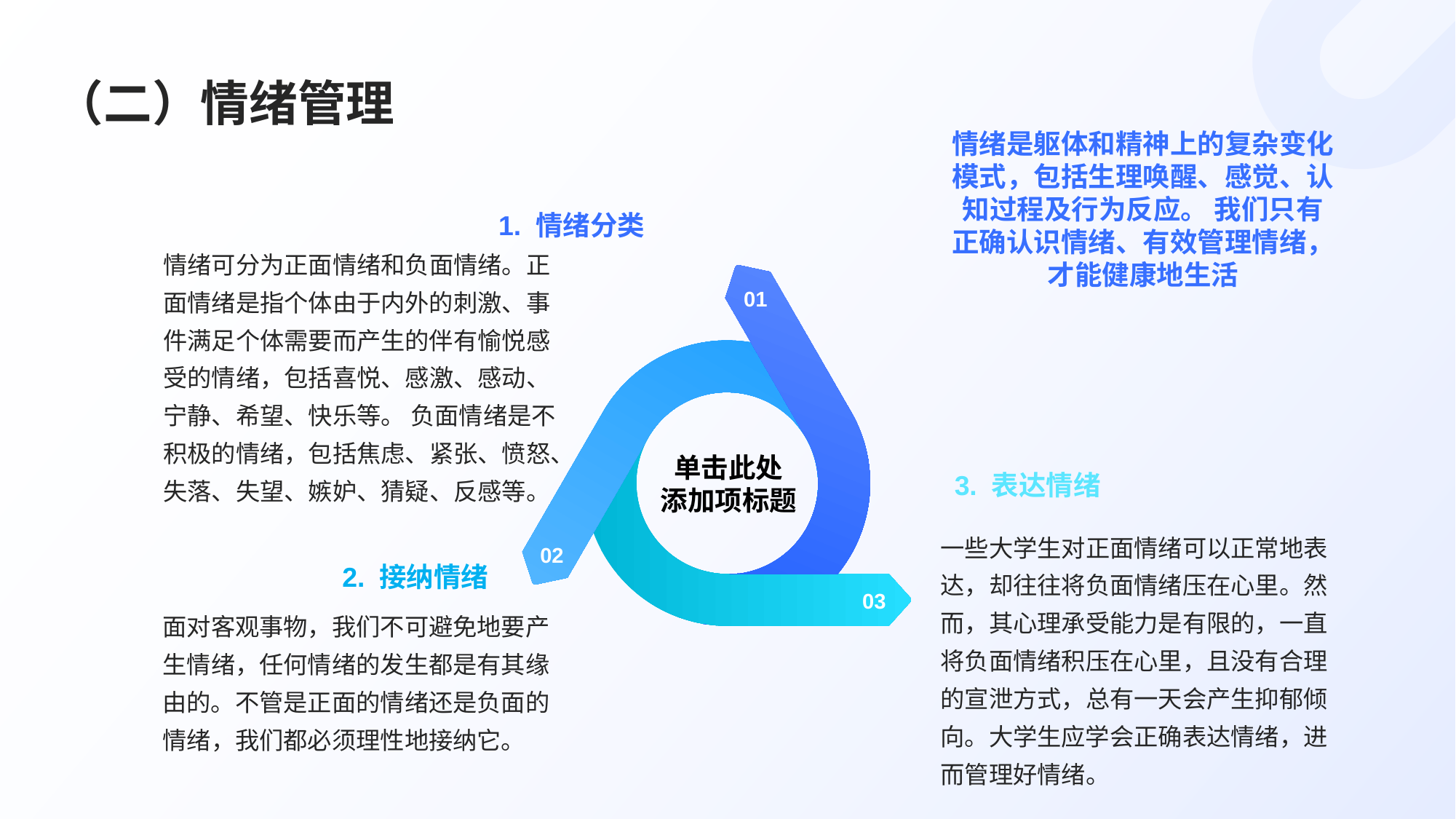

# （二）情绪管理
情绪是躯体和精神上的复杂变化模式，包括生理唤醒、感觉、认知过程及行为反应。 我们只有正确认识情绪、有效管理情绪，才能健康地生活
1. 情绪分类
情绪可分为正面情绪和负面情绪。正面情绪是指个体由于内外的刺激、事件满足个体需要而产生的伴有愉悦感受的情绪，包括喜悦、感激、感动、宁静、希望、快乐等。 负面情绪是不积极的情绪，包括焦虑、紧张、愤怒、失落、失望、嫉妒、猜疑、反感等。
01

单击此处
添加项标题
3. 表达情绪
2. 接纳情绪
一些大学生对正面情绪可以正常地表达，却往往将负面情绪压在心里。然而，其心理承受能力是有限的，一直将负面情绪积压在心里，且没有合理的宣泄方式，总有一天会产生抑郁倾向。大学生应学会正确表达情绪，进而管理好情绪。
02
03
面对客观事物，我们不可避免地要产生情绪，任何情绪的发生都是有其缘由的。不管是正面的情绪还是负面的情绪，我们都必须理性地接纳它。